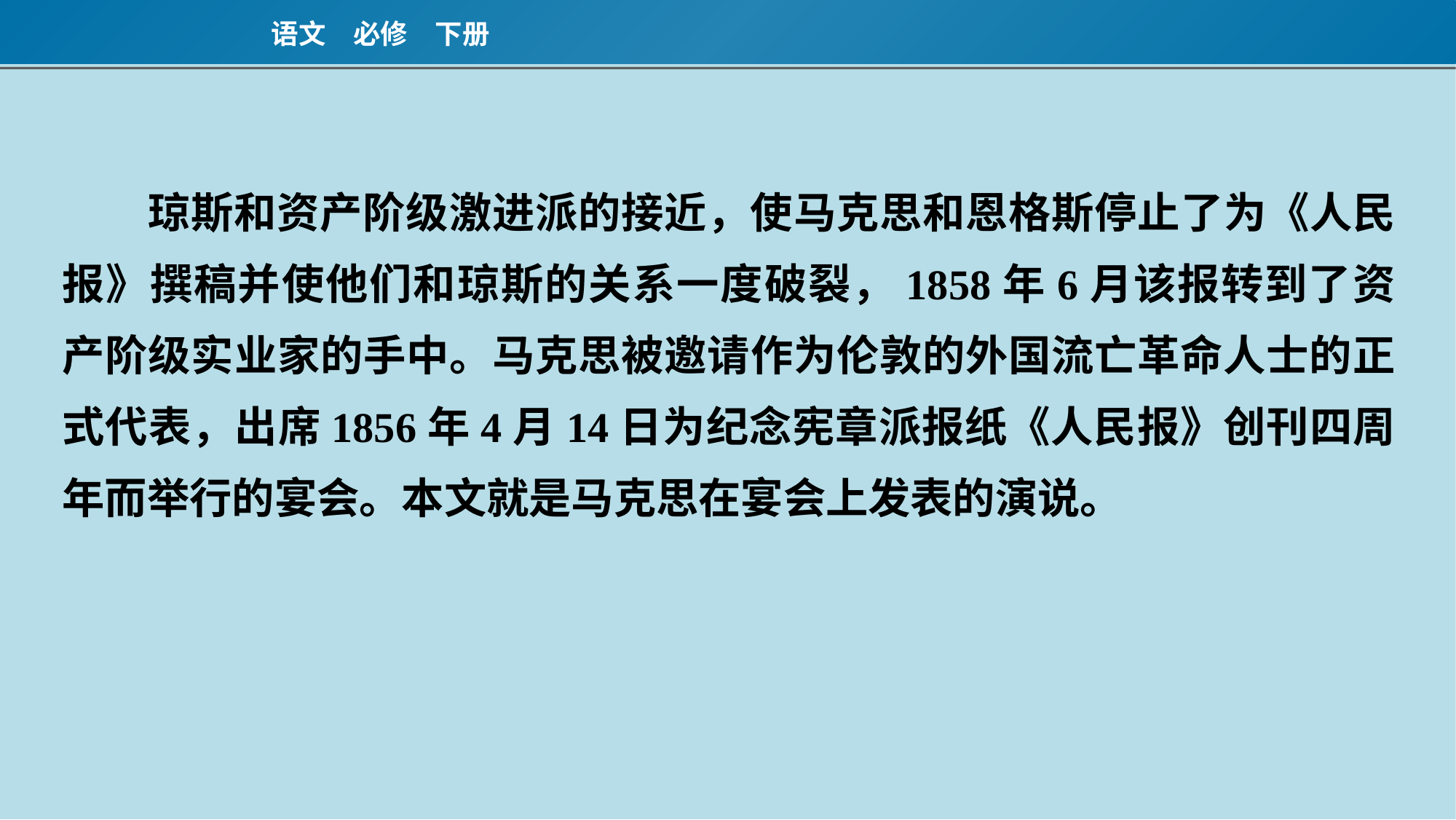

琼斯和资产阶级激进派的接近，使马克思和恩格斯停止了为《人民报》撰稿并使他们和琼斯的关系一度破裂，1858年6月该报转到了资产阶级实业家的手中。马克思被邀请作为伦敦的外国流亡革命人士的正式代表，出席1856年4月14日为纪念宪章派报纸《人民报》创刊四周年而举行的宴会。本文就是马克思在宴会上发表的演说。